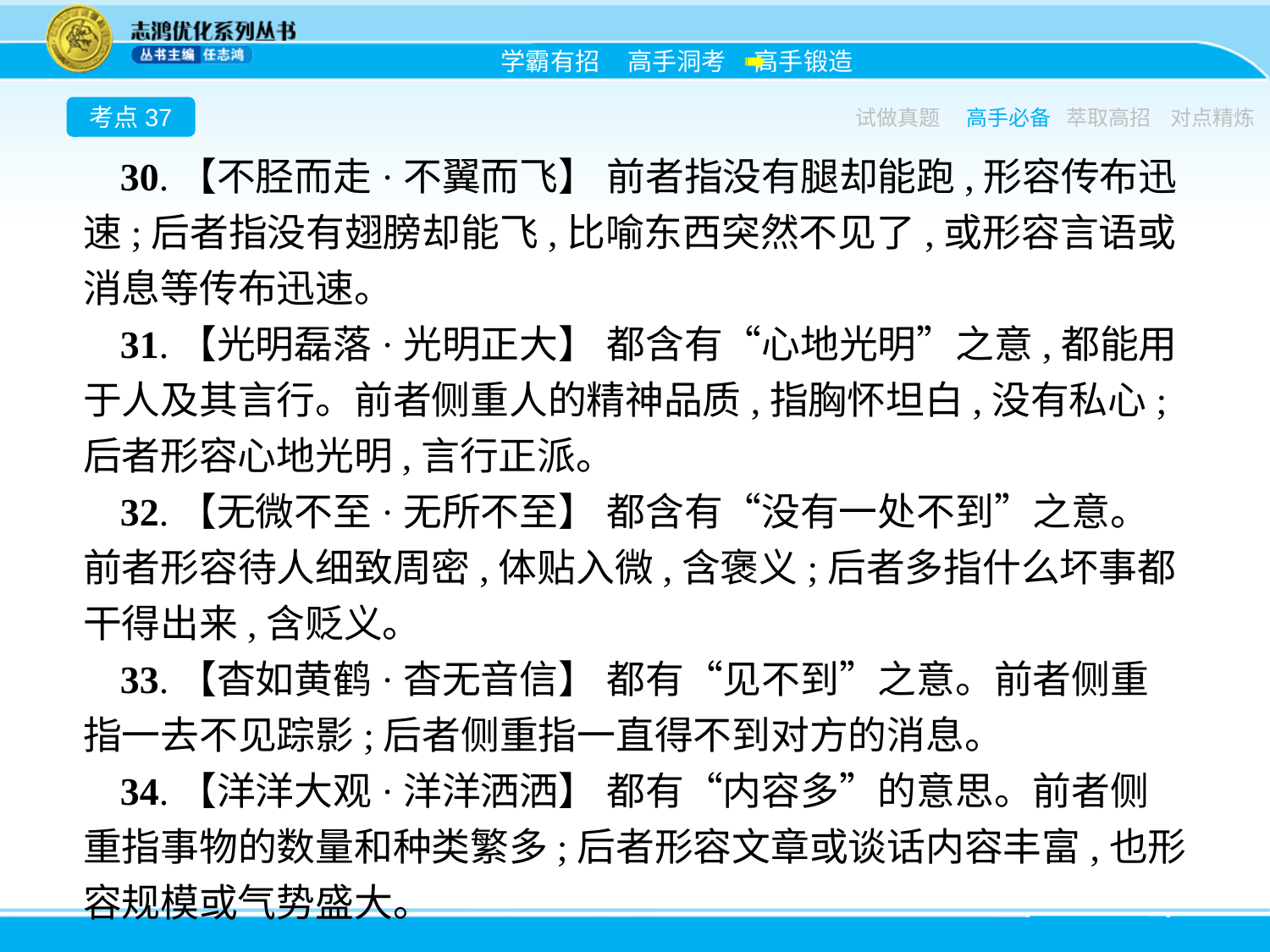

考点37
试做真题
高手必备
萃取高招
对点精炼
30.【不胫而走·不翼而飞】 前者指没有腿却能跑,形容传布迅速;后者指没有翅膀却能飞,比喻东西突然不见了,或形容言语或消息等传布迅速。
31.【光明磊落·光明正大】 都含有“心地光明”之意,都能用于人及其言行。前者侧重人的精神品质,指胸怀坦白,没有私心;后者形容心地光明,言行正派。
32.【无微不至·无所不至】 都含有“没有一处不到”之意。前者形容待人细致周密,体贴入微,含褒义;后者多指什么坏事都干得出来,含贬义。
33.【杳如黄鹤·杳无音信】 都有“见不到”之意。前者侧重指一去不见踪影;后者侧重指一直得不到对方的消息。
34.【洋洋大观·洋洋洒洒】 都有“内容多”的意思。前者侧重指事物的数量和种类繁多;后者形容文章或谈话内容丰富,也形容规模或气势盛大。